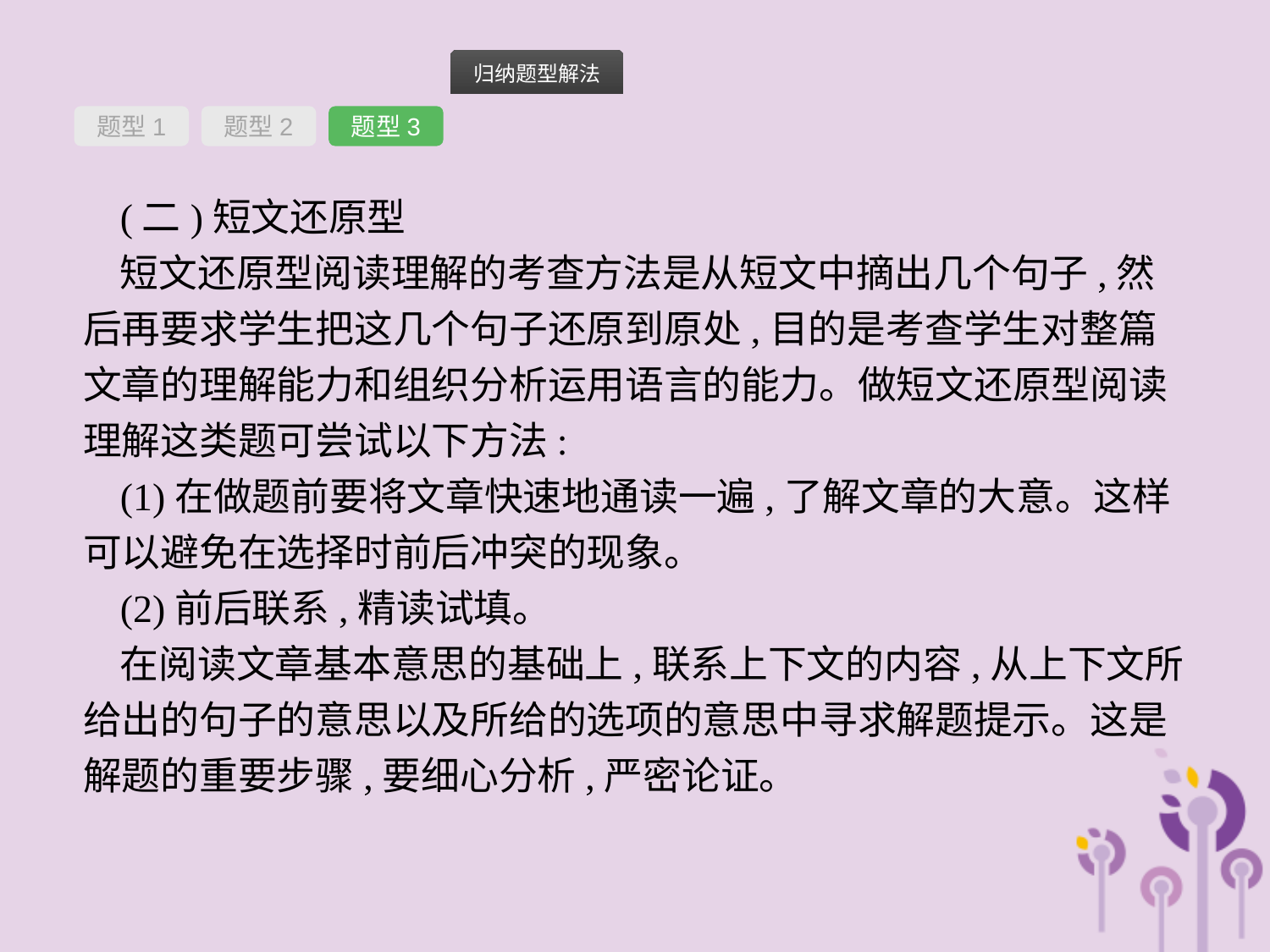

题型1
题型2
题型3
(二)短文还原型
短文还原型阅读理解的考查方法是从短文中摘出几个句子,然后再要求学生把这几个句子还原到原处,目的是考查学生对整篇文章的理解能力和组织分析运用语言的能力。做短文还原型阅读理解这类题可尝试以下方法:
(1)在做题前要将文章快速地通读一遍,了解文章的大意。这样可以避免在选择时前后冲突的现象。
(2)前后联系,精读试填。
在阅读文章基本意思的基础上,联系上下文的内容,从上下文所给出的句子的意思以及所给的选项的意思中寻求解题提示。这是解题的重要步骤,要细心分析,严密论证。